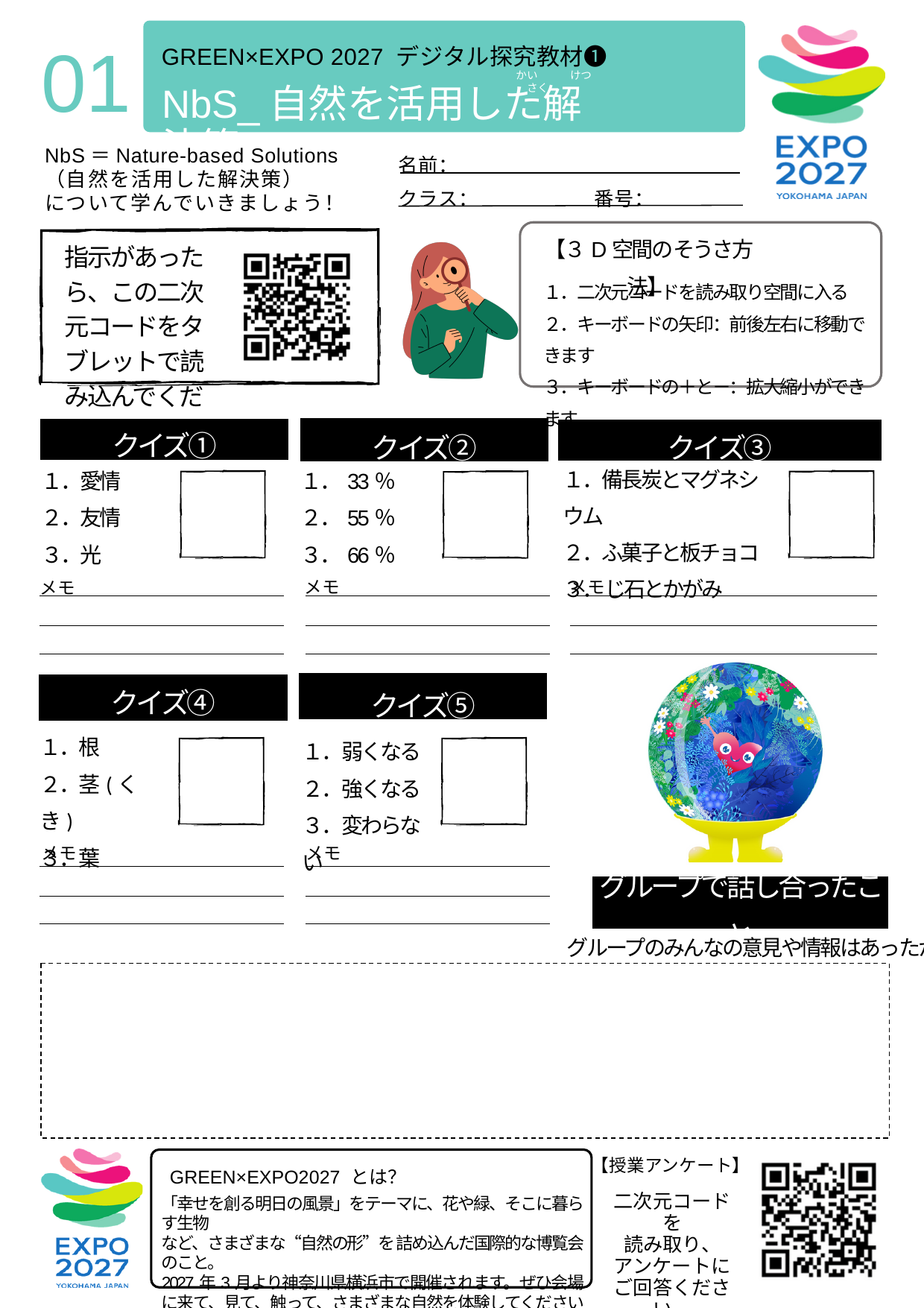

01

GREEN×EXPO 2027 デジタル探究教材❶
かい　　　けつ　　　さく
NbS_自然を活用した解決策
名前：
NbS＝Nature-based Solutions
（自然を活用した解決策）
について学んでいきましょう！
クラス：
番号：

【３D空間のそうさ方法】

指示があったら、この二次元コードをタブレットで読み込んでください

１．二次元コードを読み取り空間に入る
２．キーボードの矢印：前後左右に移動できます
３．キーボードの＋と－：拡大縮小ができます
クイズ①

クイズ②

クイズ③
１．備長炭とマグネシウム
２．ふ菓子と板チョコ
３．じ石とかがみ
１．愛情
２．友情
３．光
１．33％
２．55％
３．66％

メモ
メモ
メモ

クイズ⑤

クイズ④
１．根
２．茎(くき)
３．葉
１．弱くなる
２．強くなる
３．変わらない

メモ
メモ

グループで話し合ったこと
グループのみんなの意見や情報はあったかな？

【授業アンケート】

GREEN×EXPO2027 とは？
二次元コードを
読み取り、
アンケートに
ご回答ください。
「幸せを創る明日の風景」をテーマに、花や緑、そこに暮らす生物
など、さまざまな“自然の形”を 詰め込んだ国際的な博覧会のこと。
2027年3月より神奈川県横浜市で開催されます。ぜひ会場に来て、見て、触って、さまざまな自然を体験してくださいね！